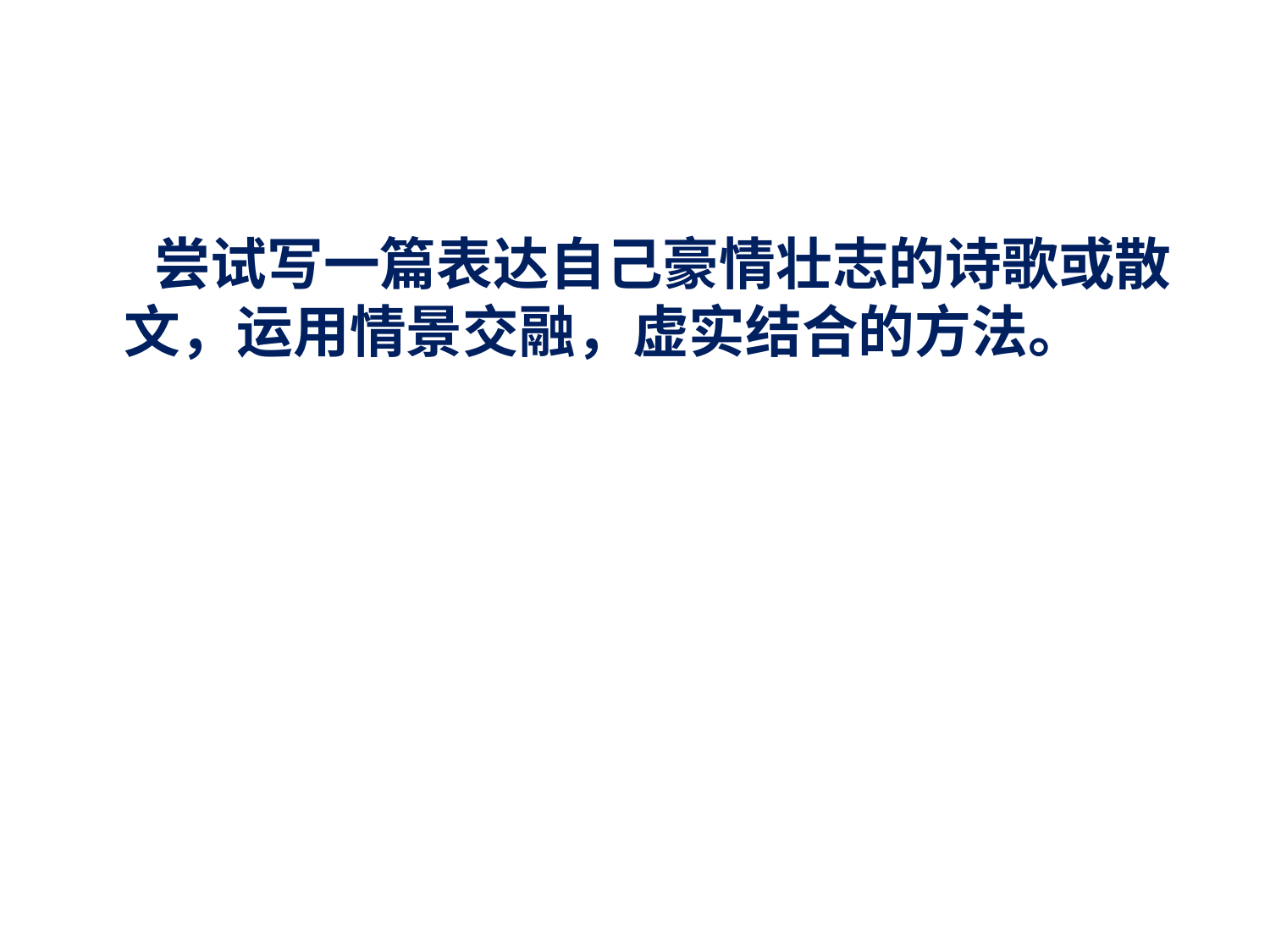

#
     尝试写一篇表达自己豪情壮志的诗歌或散文，运用情景交融，虚实结合的方法。